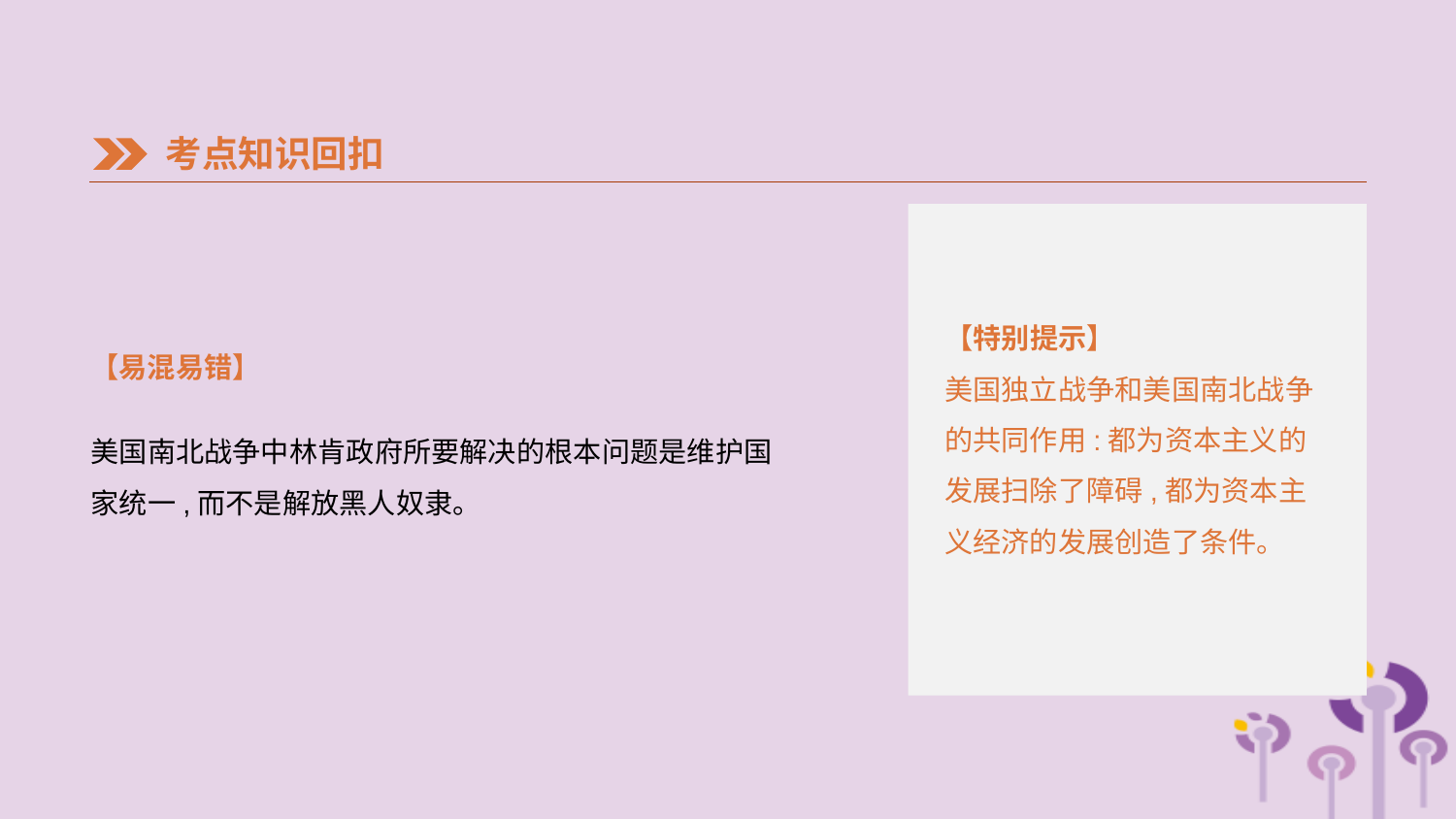

考点知识回扣

【特别提示】
美国独立战争和美国南北战争的共同作用:都为资本主义的发展扫除了障碍,都为资本主义经济的发展创造了条件。
【易混易错】

美国南北战争中林肯政府所要解决的根本问题是维护国家统一,而不是解放黑人奴隶。